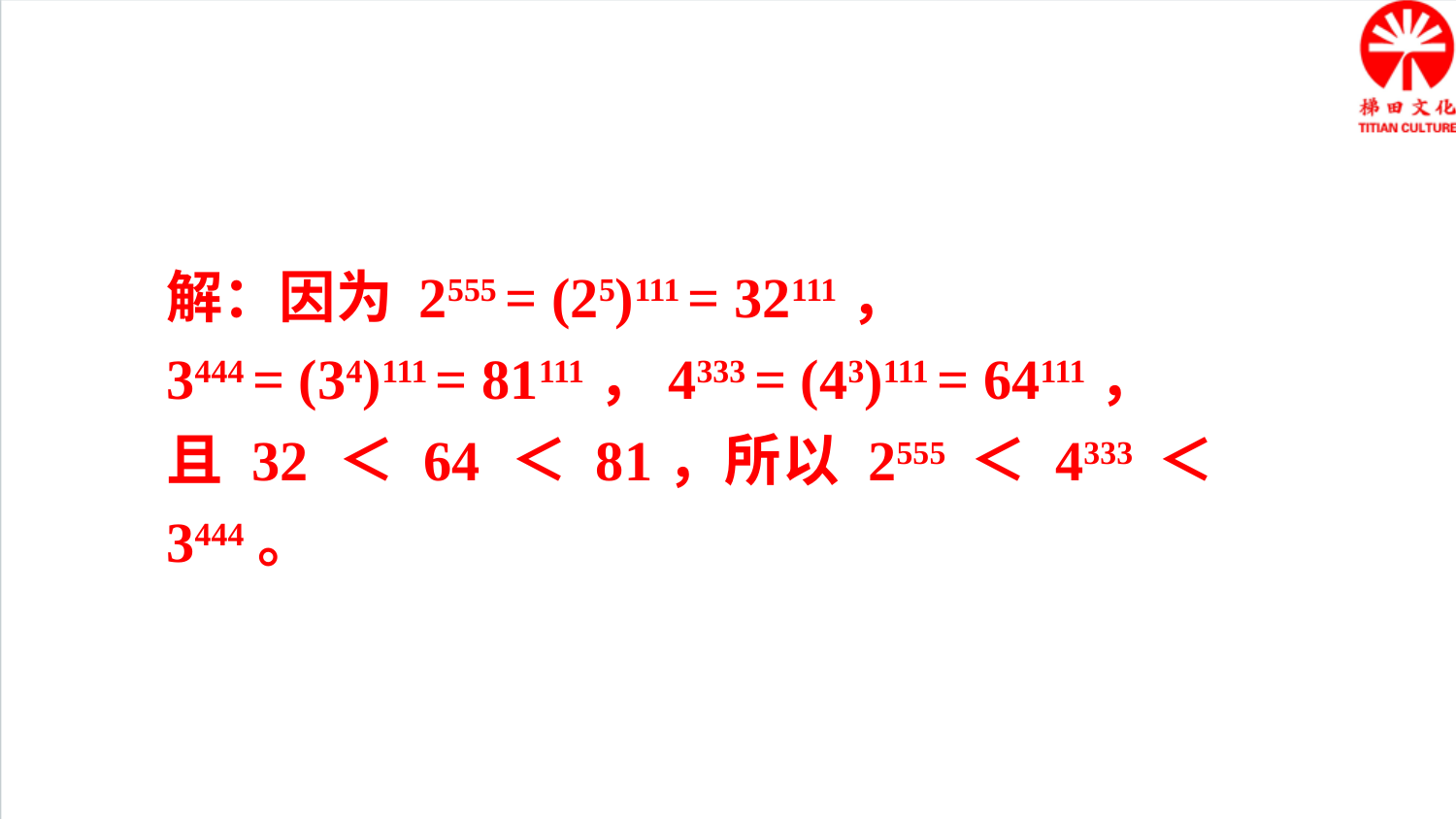

解：因为 2555 = (25)111 = 32111，
3444 = (34)111 = 81111，4333 = (43)111 = 64111，
且 32 ＜ 64 ＜ 81，所以 2555 ＜ 4333 ＜ 3444。